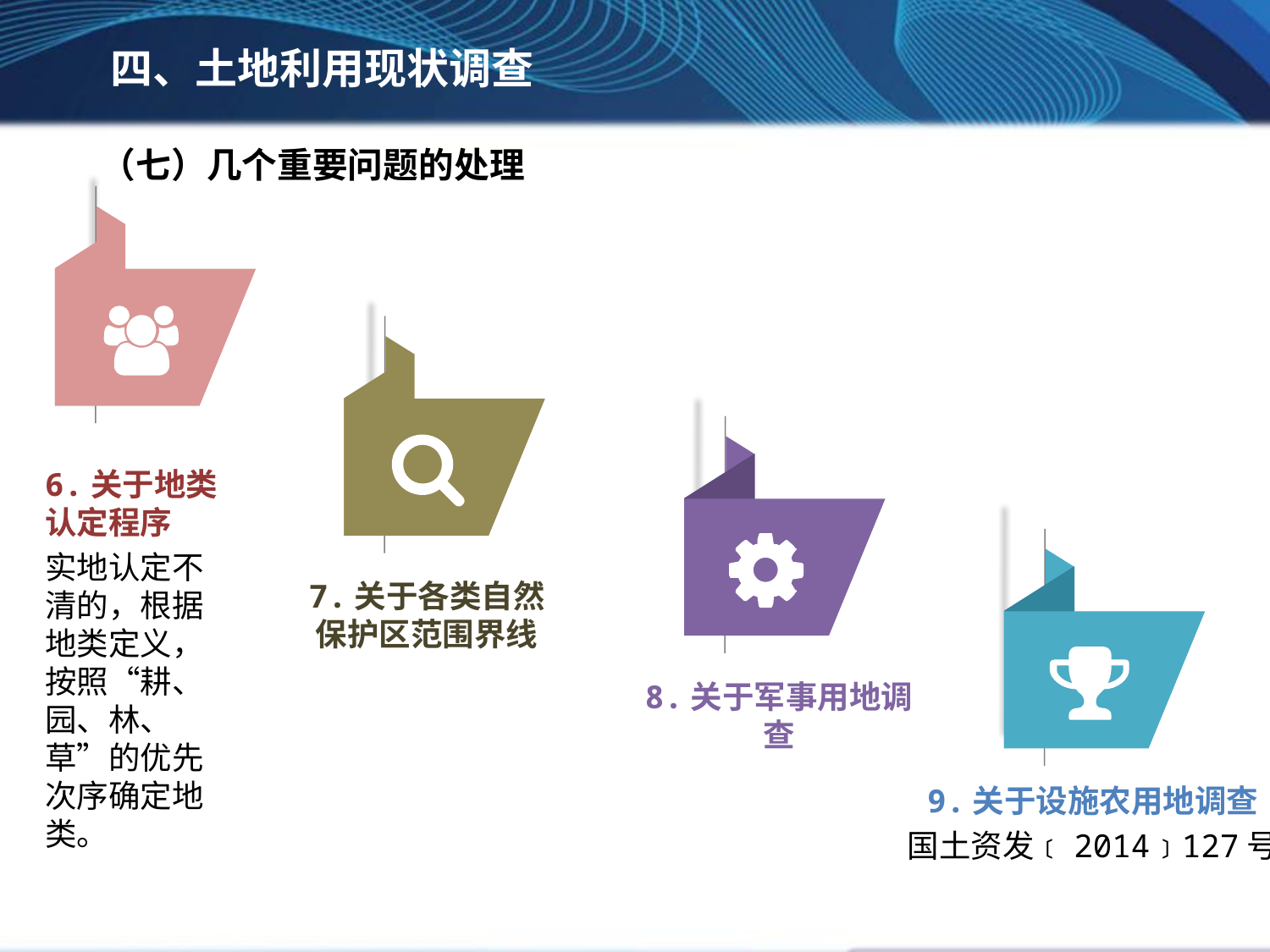

四、土地利用现状调查
（七）几个重要问题的处理

6.关于地类认定程序
实地认定不清的，根据地类定义，按照“耕、园、林、草”的优先次序确定地类。

7.关于各类自然保护区范围界线

8.关于军事用地调查
9.关于设施农用地调查
国土资发﹝2014﹞127号